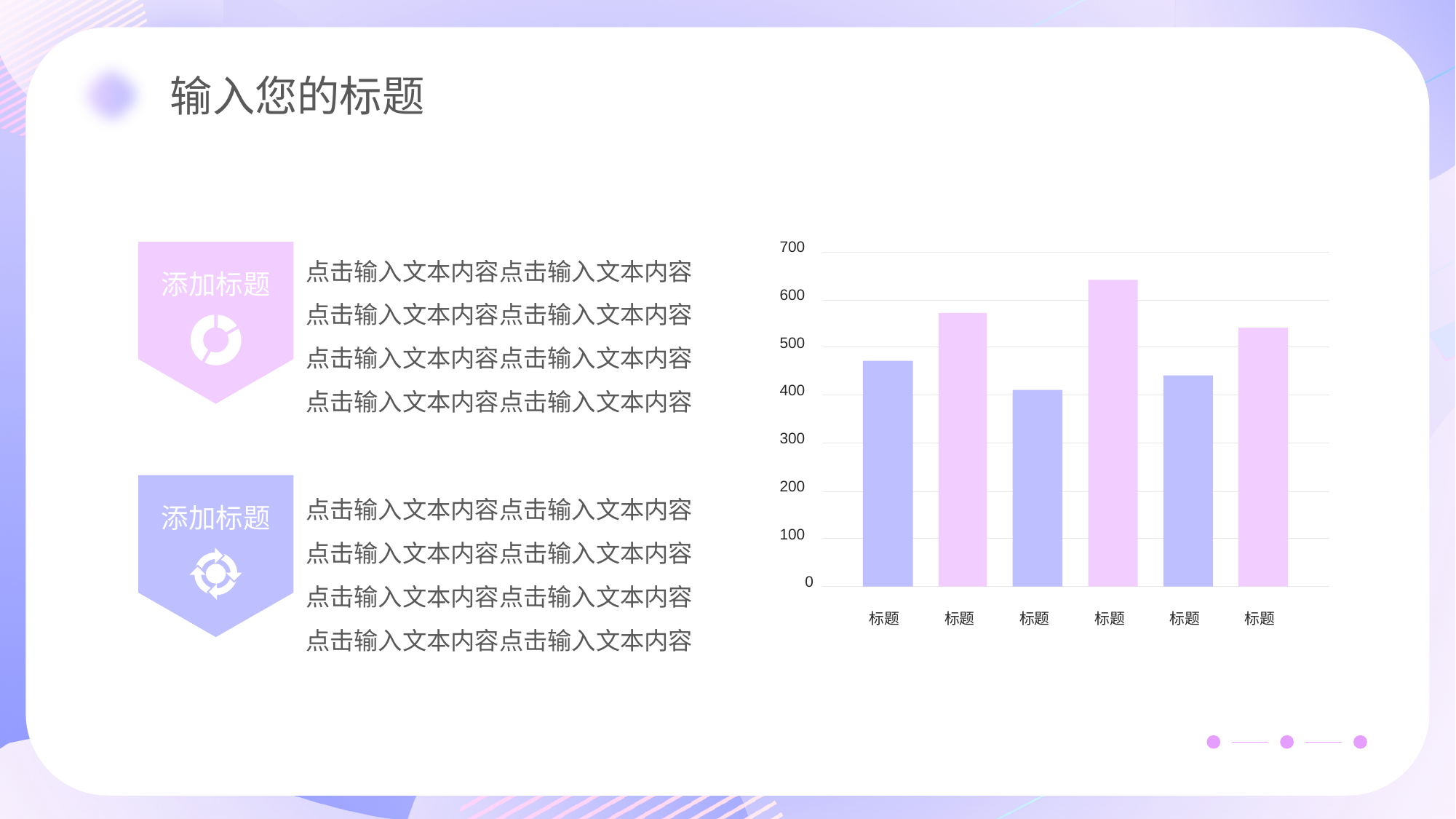

700

600

500

400

300

200

100

0

标题
标题
标题
标题
标题
标题
点击输入文本内容点击输入文本内容点击输入文本内容点击输入文本内容点击输入文本内容点击输入文本内容点击输入文本内容点击输入文本内容
添加标题

点击输入文本内容点击输入文本内容点击输入文本内容点击输入文本内容点击输入文本内容点击输入文本内容点击输入文本内容点击输入文本内容
添加标题